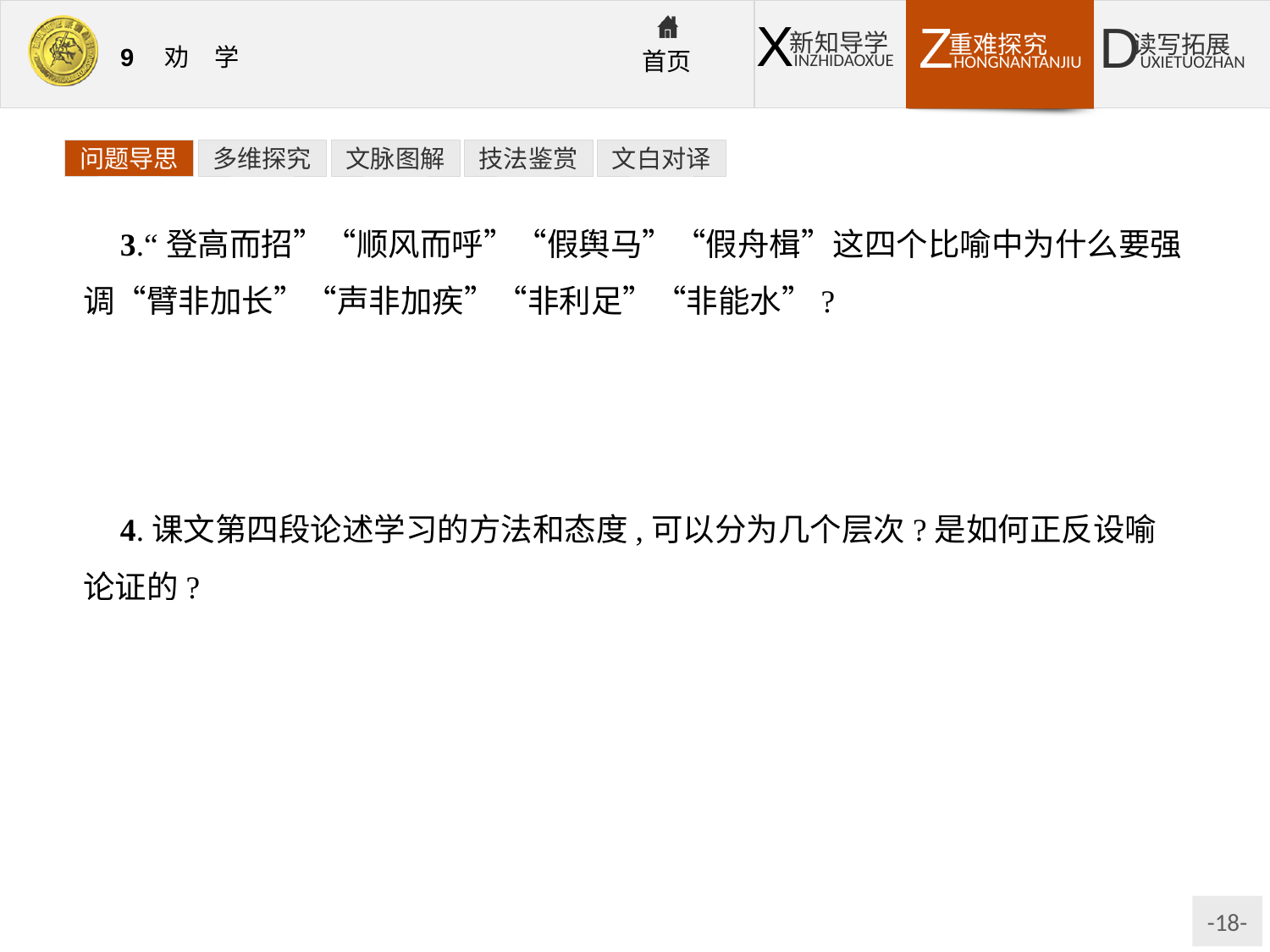

问题导思
多维探究
文脉图解
技法鉴赏
文白对译
3.“登高而招”“顺风而呼”“假舆马”“假舟楫”这四个比喻中为什么要强调“臂非加长”“声非加疾”“非利足”“非能水”?
提示:强调了“见者远”“闻者彰”“致千里”“绝江河”这些效果的取得并不是因为人的本身有什么特异功能,而是因为凭借了外界条件。有力地论证了学习的作用,可以弥补人的不足。
4.课文第四段论述学习的方法和态度,可以分为几个层次?是如何正反设喻论证的?
提示:可分为三层。第一层论述学习要积累,是先正面后反面设喻论述的。第二层论述学习要持之以恒,是先反面后正面设喻论述的。第三层论述学习要专一,是先正面后反面设喻论述的。